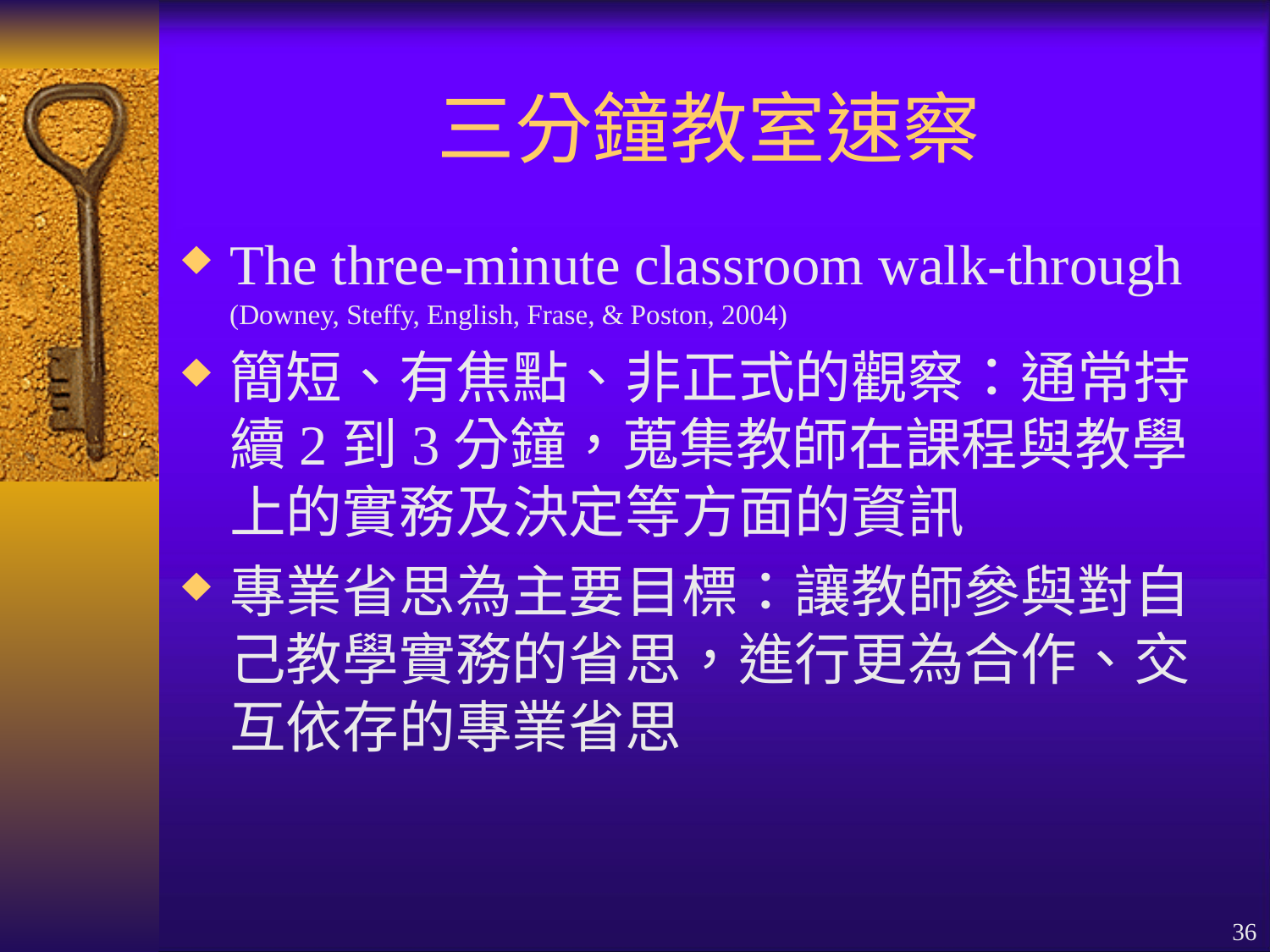

# 三分鐘教室速察
The three-minute classroom walk-through (Downey, Steffy, English, Frase, & Poston, 2004)
簡短、有焦點、非正式的觀察：通常持續2到3分鐘，蒐集教師在課程與教學上的實務及決定等方面的資訊
專業省思為主要目標：讓教師參與對自己教學實務的省思，進行更為合作、交互依存的專業省思
36